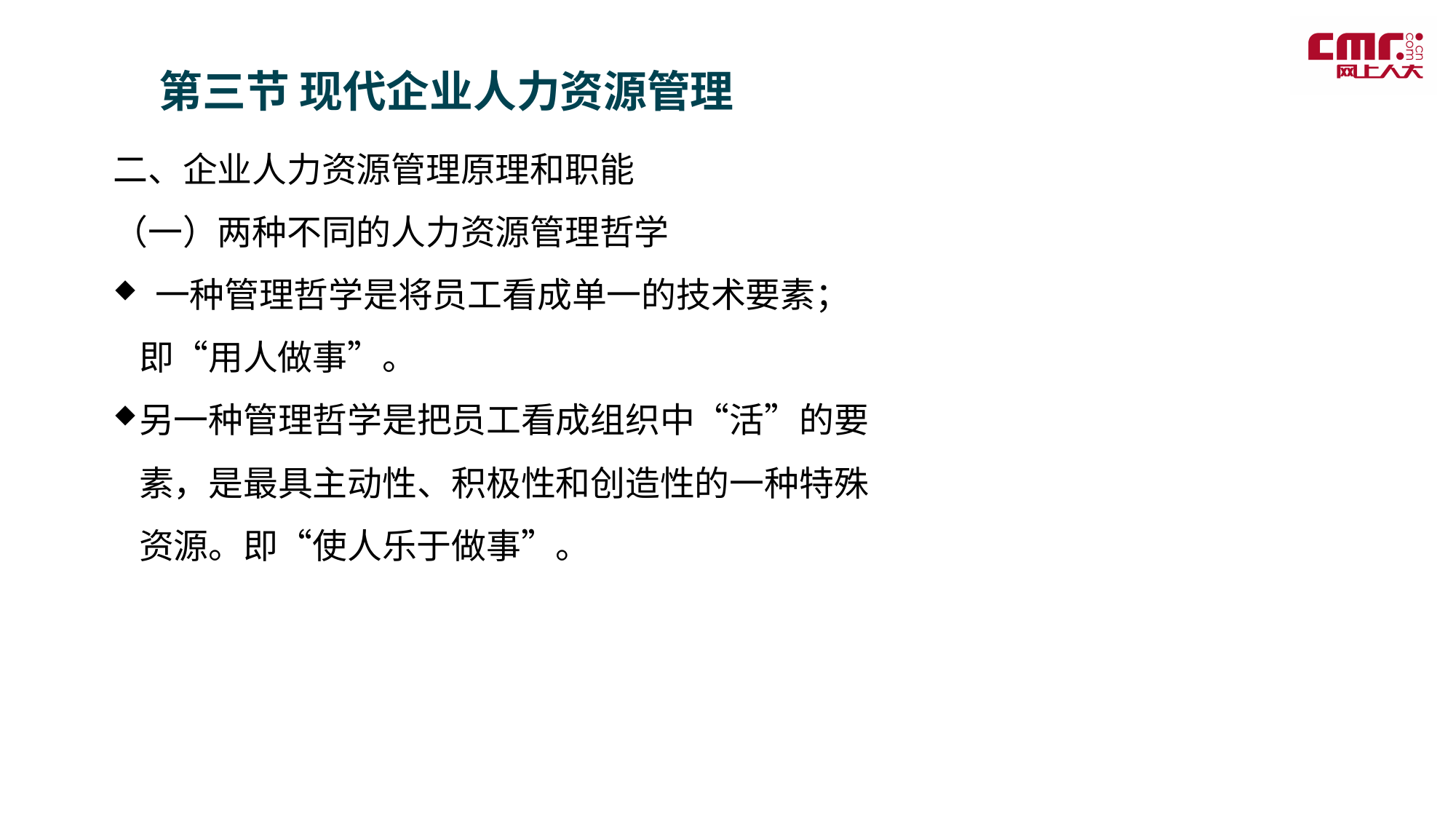

第三节 现代企业人力资源管理
二、企业人力资源管理原理和职能
（一）两种不同的人力资源管理哲学
 一种管理哲学是将员工看成单一的技术要素；即“用人做事”。
另一种管理哲学是把员工看成组织中“活”的要素，是最具主动性、积极性和创造性的一种特殊资源。即“使人乐于做事”。